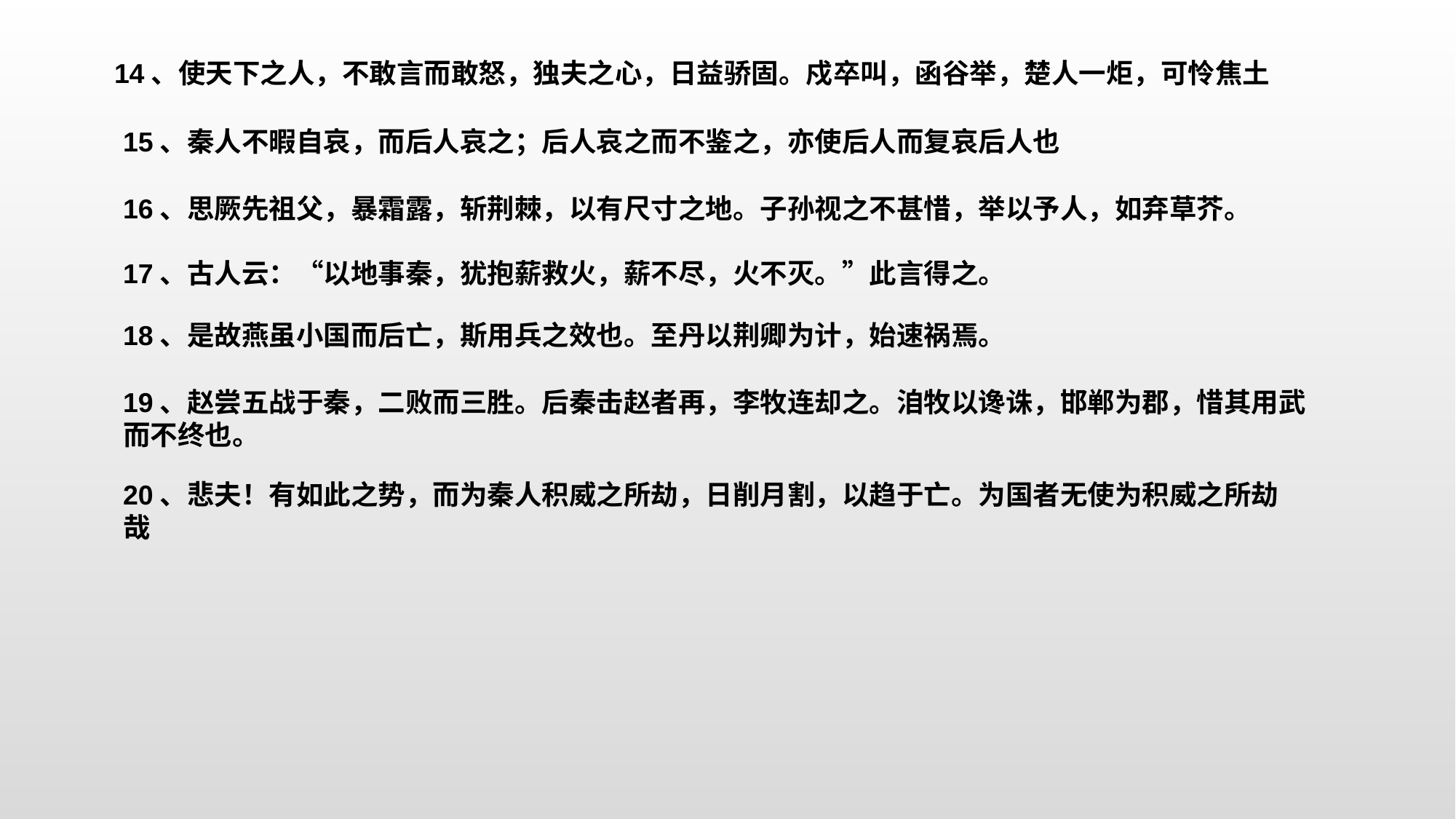

14、使天下之人，不敢言而敢怒，独夫之心，日益骄固。戍卒叫，函谷举，楚人一炬，可怜焦土
15、秦人不暇自哀，而后人哀之；后人哀之而不鉴之，亦使后人而复哀后人也
16、思厥先祖父，暴霜露，斩荆棘，以有尺寸之地。子孙视之不甚惜，举以予人，如弃草芥。
17、古人云：“以地事秦，犹抱薪救火，薪不尽，火不灭。”此言得之。
18、是故燕虽小国而后亡，斯用兵之效也。至丹以荆卿为计，始速祸焉。
19、赵尝五战于秦，二败而三胜。后秦击赵者再，李牧连却之。洎牧以谗诛，邯郸为郡，惜其用武而不终也。
20、悲夫！有如此之势，而为秦人积威之所劫，日削月割，以趋于亡。为国者无使为积威之所劫哉